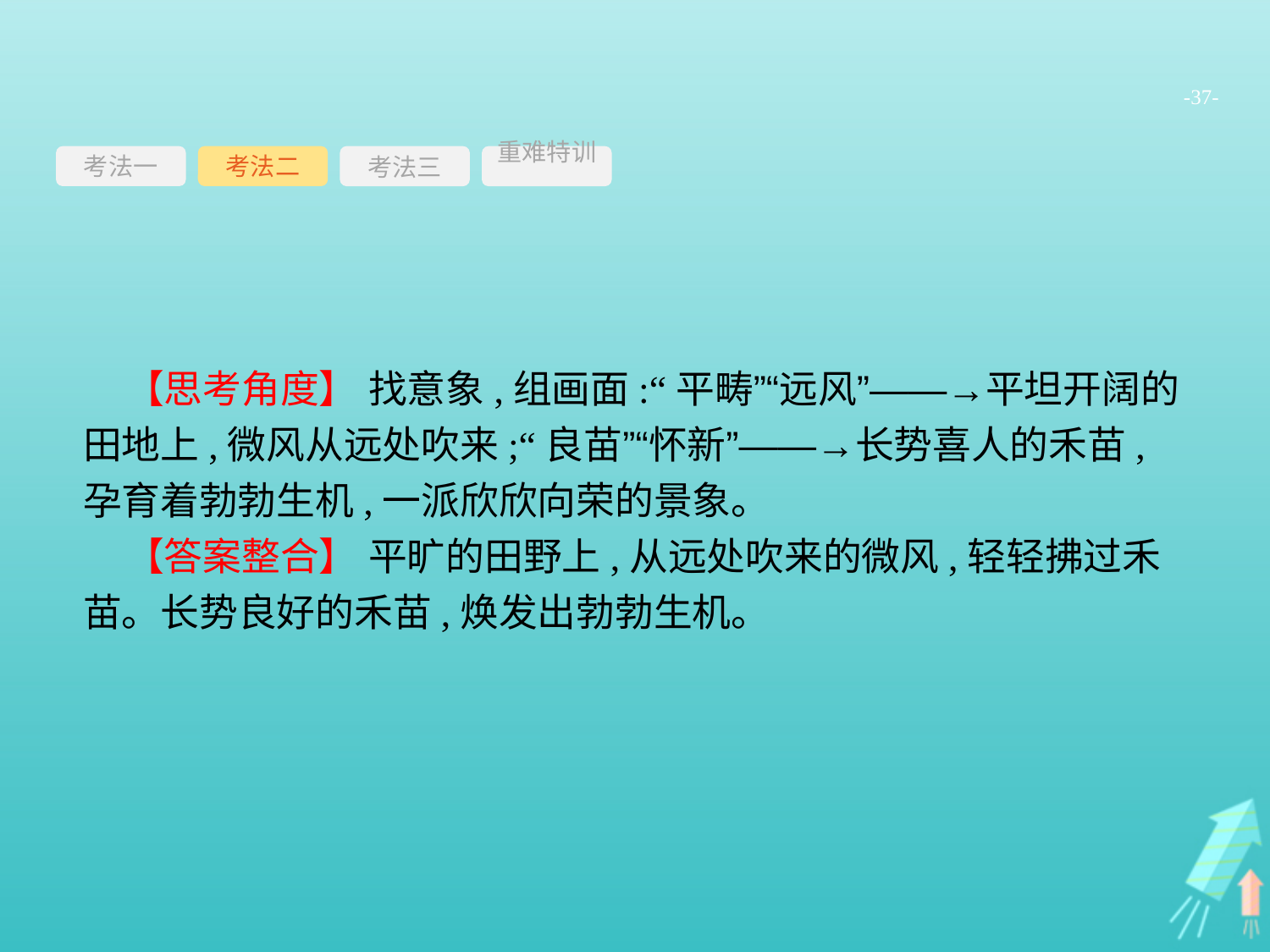

-37-
考法一
考法三
重难特训
考法二
【思考角度】 找意象,组画面:“平畴”“远风”——→平坦开阔的田地上,微风从远处吹来;“良苗”“怀新”——→长势喜人的禾苗,孕育着勃勃生机,一派欣欣向荣的景象。
【答案整合】 平旷的田野上,从远处吹来的微风,轻轻拂过禾苗。长势良好的禾苗,焕发出勃勃生机。